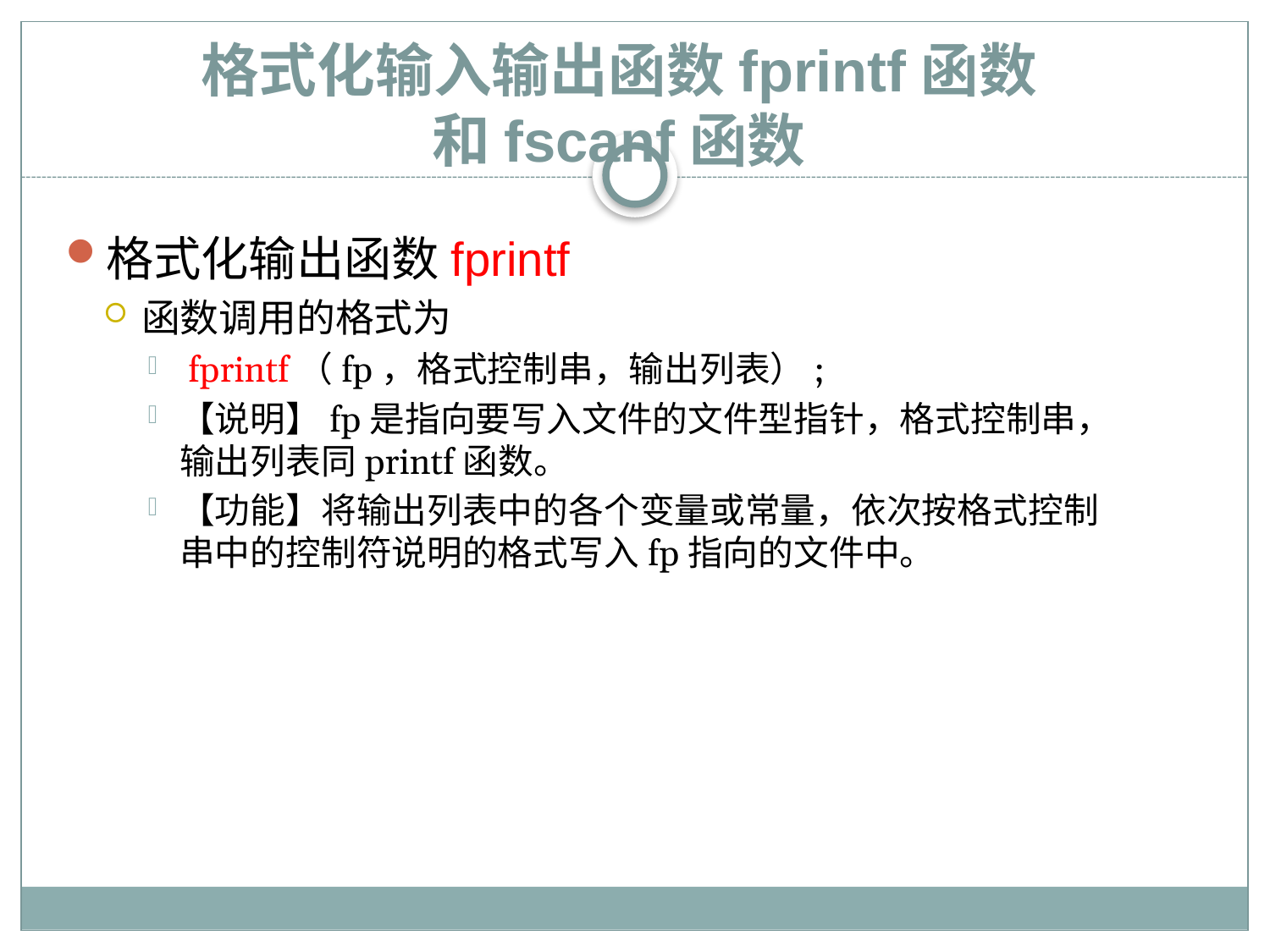

# 格式化输入输出函数fprintf函数 和fscanf函数
格式化输出函数fprintf
函数调用的格式为
 fprintf（fp，格式控制串，输出列表）;
【说明】fp是指向要写入文件的文件型指针，格式控制串，输出列表同printf函数。
【功能】将输出列表中的各个变量或常量，依次按格式控制串中的控制符说明的格式写入fp指向的文件中。